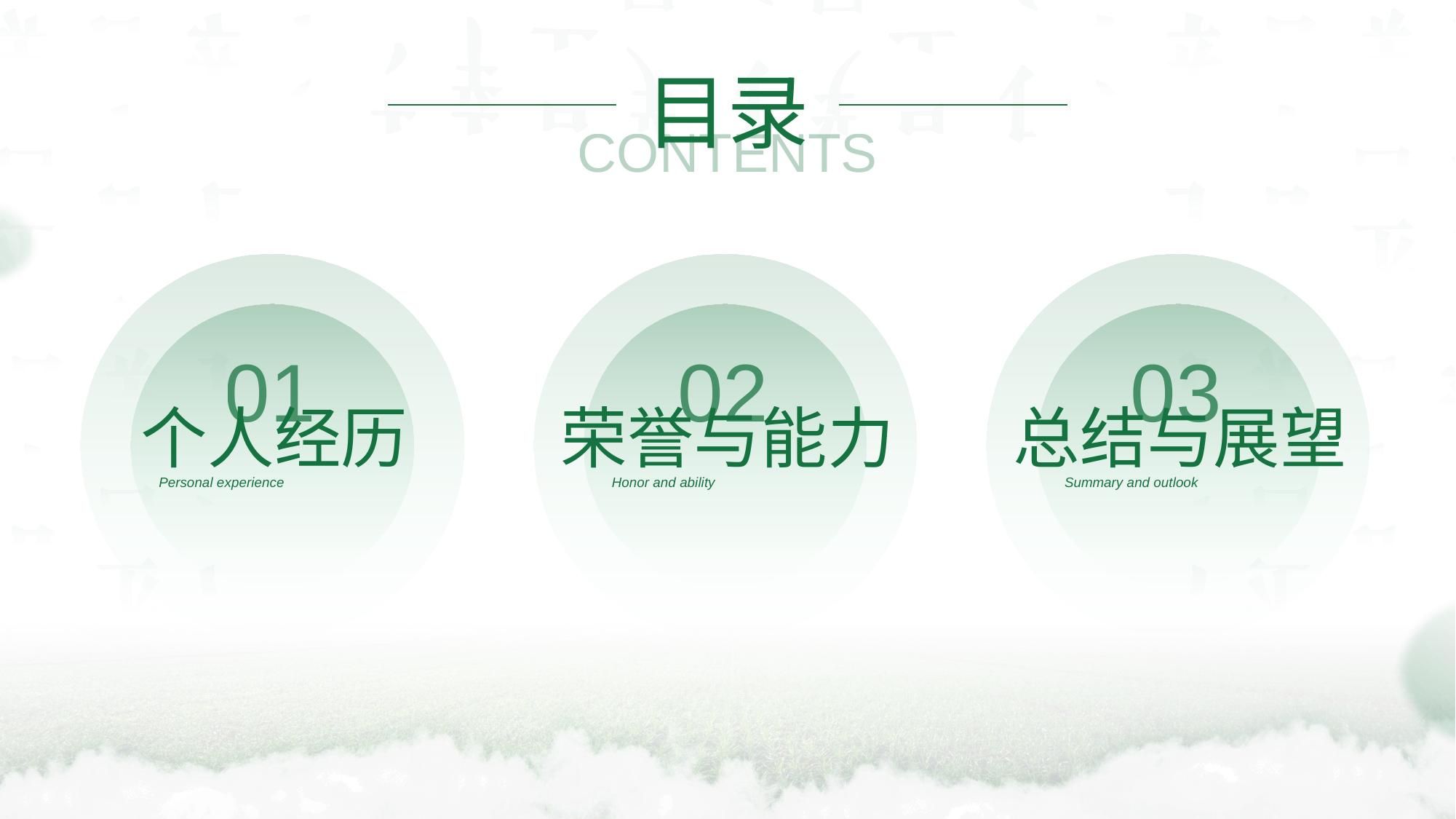

目录
CONTENTS

01
02
03
个人经历
荣誉与能力
总结与展望
Personal experience
Honor and ability
Summary and outlook